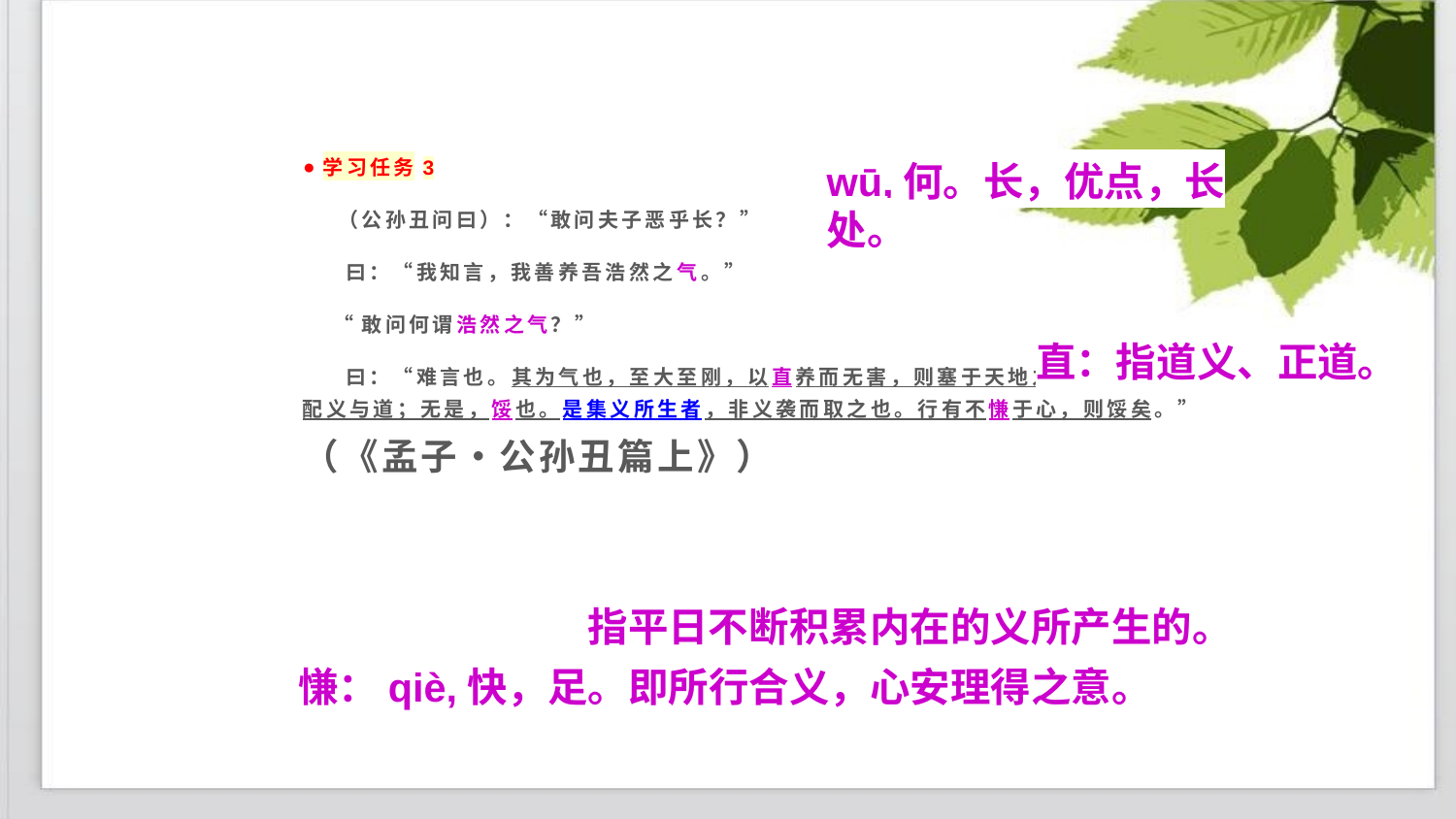

学习任务3
    （公孙丑问曰）：“敢问夫子恶乎长？”
     曰：“我知言，我善养吾浩然之气。”
    “敢问何谓浩然之气？”
     曰：“难言也。其为气也，至大至刚，以直养而无害，则塞于天地之间。其为气也，配义与道；无是，馁也。是集义所生者，非义袭而取之也。行有不慊于心，则馁矣。” （《孟子•公孙丑篇上》）

wū,何。长，优点，长处。
直：指道义、正道。
指平日不断积累内在的义所产生的。
慊：qiè,快，足。即所行合义，心安理得之意。
10